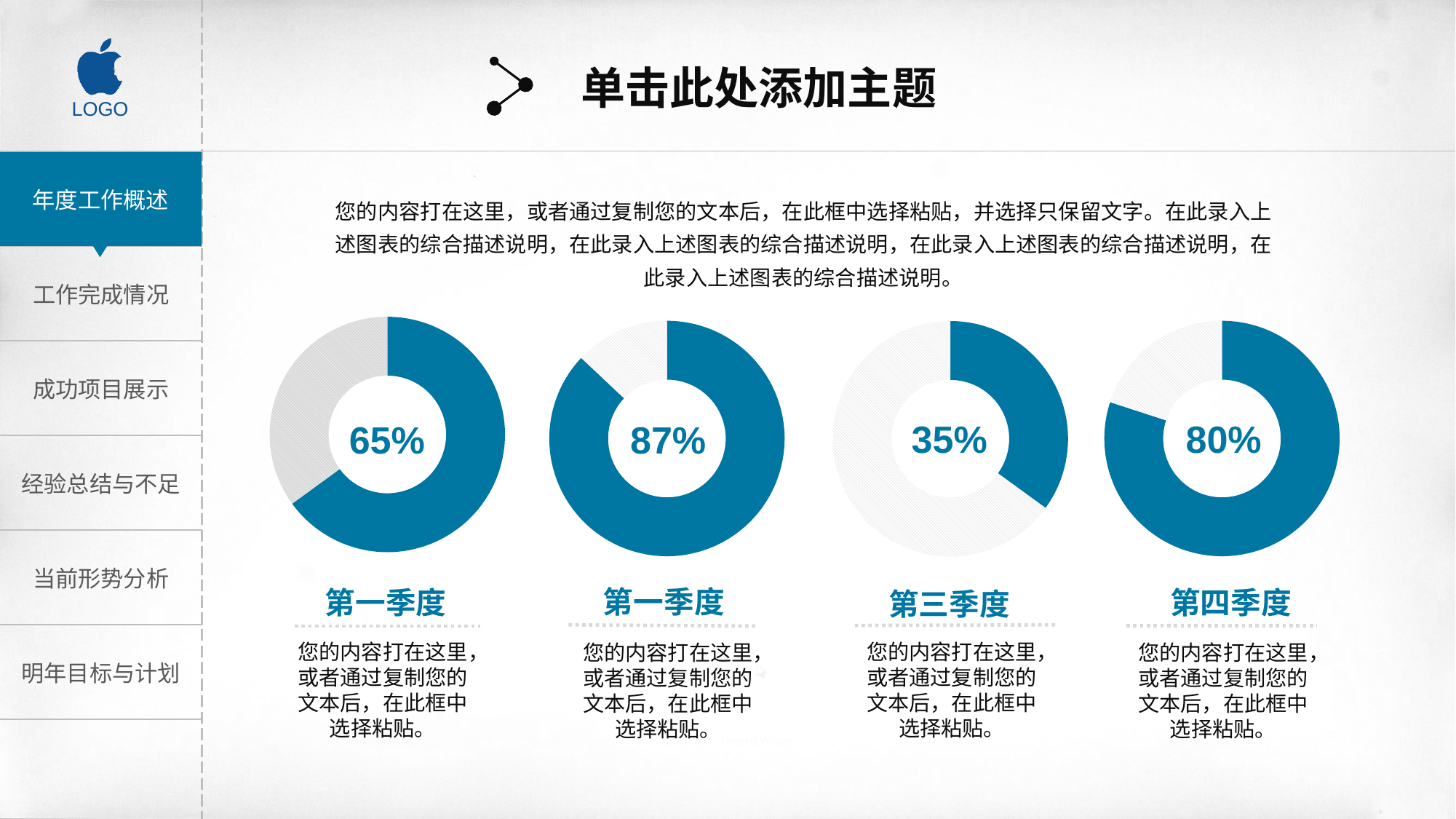

单击此处添加主题
您的内容打在这里，或者通过复制您的文本后，在此框中选择粘贴，并选择只保留文字。在此录入上述图表的综合描述说明，在此录入上述图表的综合描述说明，在此录入上述图表的综合描述说明，在此录入上述图表的综合描述说明。

### Chart

| Category | Column1 |
|---|---|
|  | 65.0 |
|  | 35.0 |

### Chart

| Category | Column1 |
|---|---|
|  | 87.0 |
|  | 13.0 |

### Chart

| Category | Column1 |
|---|---|
|  | 80.0 |
|  | 20.0 |

### Chart

| Category | Column1 |
|---|---|
|  | 35.0 |
|  | 65.0 |
80%
35%
65%
87%
第一季度
您的内容打在这里，或者通过复制您的文本后，在此框中选择粘贴。
第一季度

您的内容打在这里，或者通过复制您的文本后，在此框中选择粘贴。
第四季度
您的内容打在这里，或者通过复制您的文本后，在此框中选择粘贴。
第三季度
您的内容打在这里，或者通过复制您的文本后，在此框中选择粘贴。